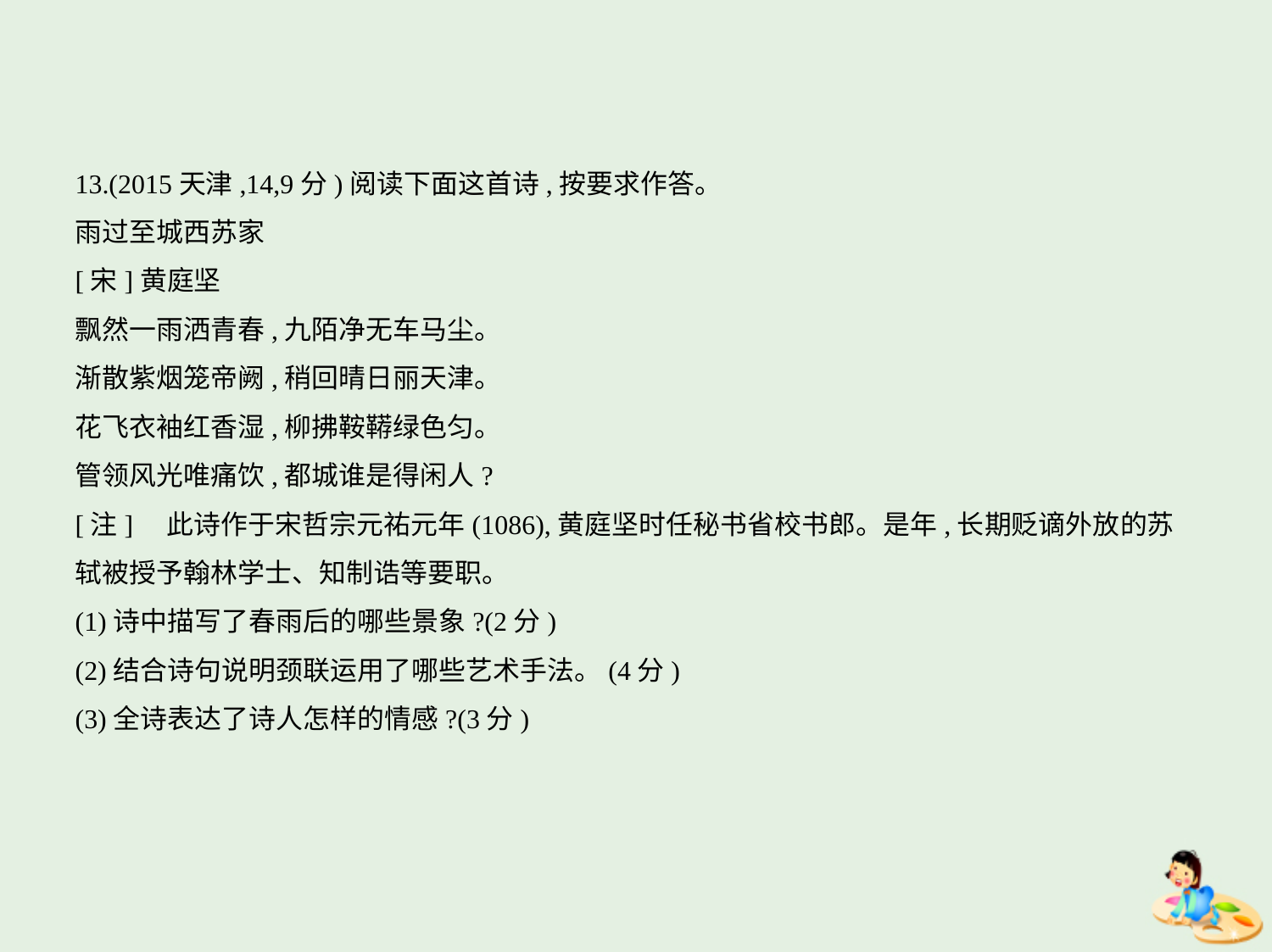

13.(2015天津,14,9分)阅读下面这首诗,按要求作答。
雨过至城西苏家
[宋]黄庭坚
飘然一雨洒青春,九陌净无车马尘。
渐散紫烟笼帝阙,稍回晴日丽天津。
花飞衣袖红香湿,柳拂鞍鞯绿色匀。
管领风光唯痛饮,都城谁是得闲人?
[注]    此诗作于宋哲宗元祐元年(1086),黄庭坚时任秘书省校书郎。是年,长期贬谪外放的苏
轼被授予翰林学士、知制诰等要职。
(1)诗中描写了春雨后的哪些景象?(2分)
(2)结合诗句说明颈联运用了哪些艺术手法。(4分)
(3)全诗表达了诗人怎样的情感?(3分)